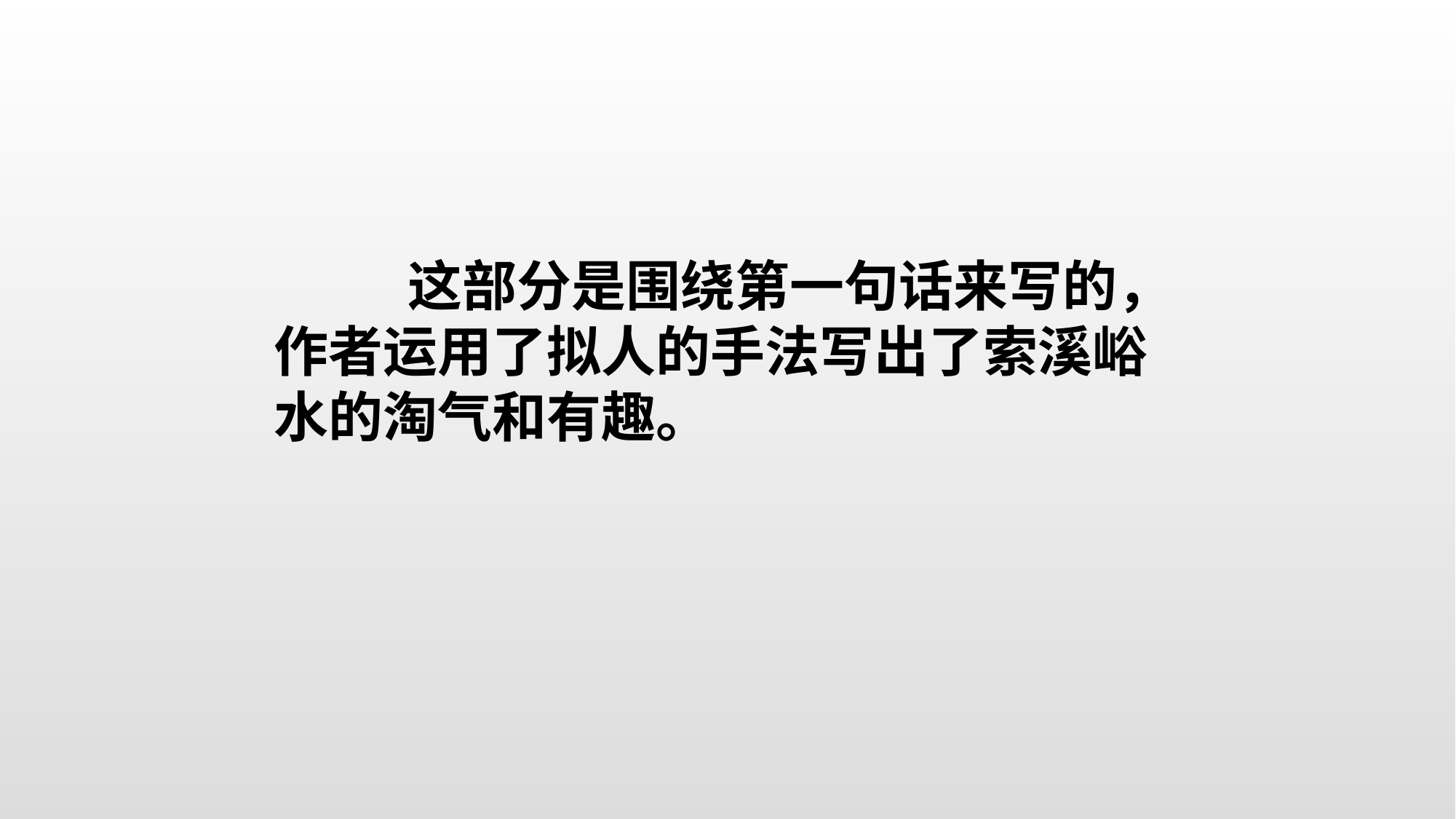

这部分是围绕第一句话来写的，作者运用了拟人的手法写出了索溪峪水的淘气和有趣。